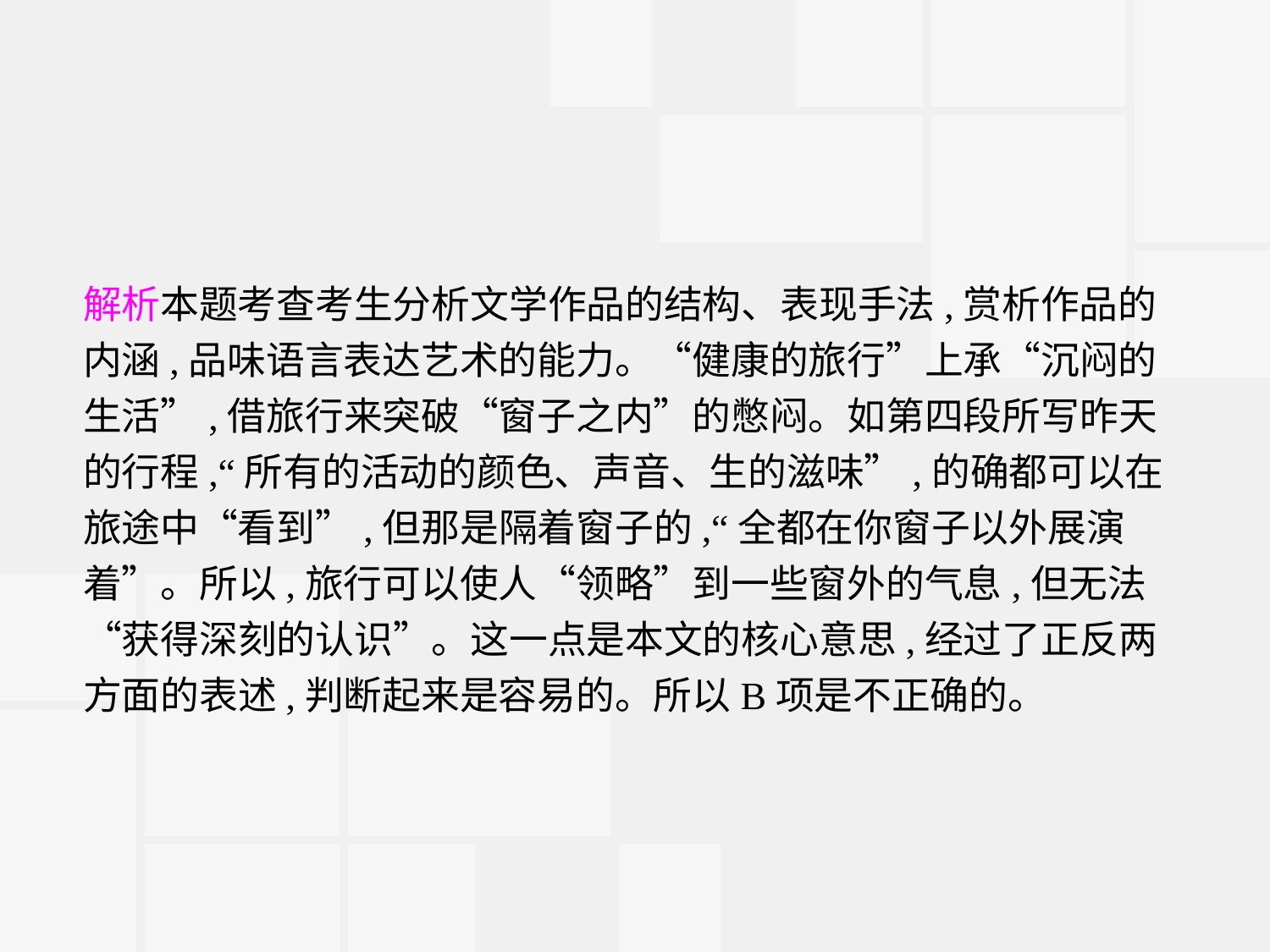

解析本题考查考生分析文学作品的结构、表现手法,赏析作品的内涵,品味语言表达艺术的能力。“健康的旅行”上承“沉闷的生活”,借旅行来突破“窗子之内”的憋闷。如第四段所写昨天的行程,“所有的活动的颜色、声音、生的滋味”,的确都可以在旅途中“看到”,但那是隔着窗子的,“全都在你窗子以外展演着”。所以,旅行可以使人“领略”到一些窗外的气息,但无法“获得深刻的认识”。这一点是本文的核心意思,经过了正反两方面的表述,判断起来是容易的。所以B项是不正确的。